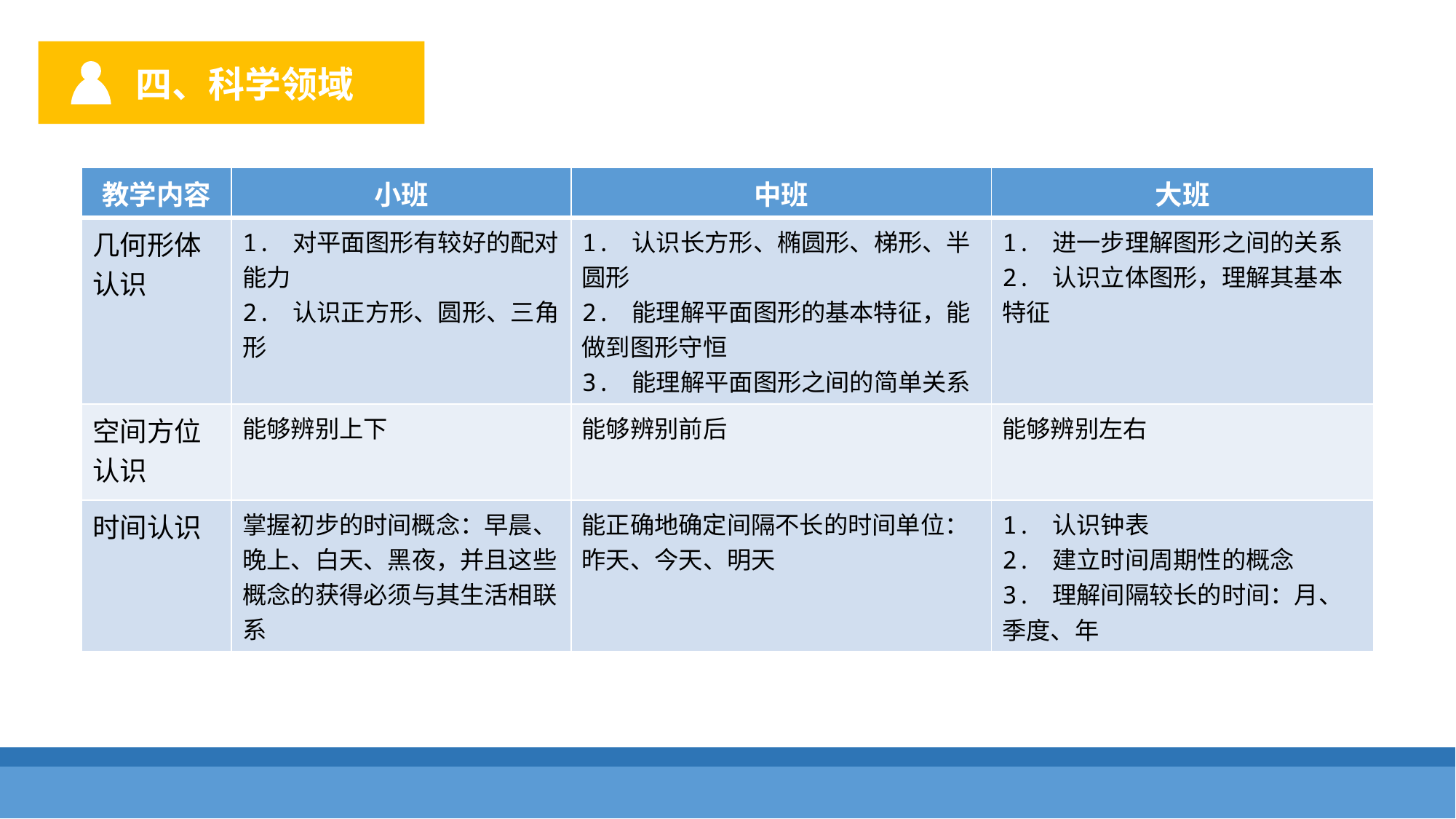

四、科学领域

| 教学内容 | 小班 | 中班 | 大班 |
| --- | --- | --- | --- |
| 几何形体 认识 | 1. 对平面图形有较好的配对能力 2. 认识正方形、圆形、三角形 | 1. 认识长方形、椭圆形、梯形、半 圆形 2. 能理解平面图形的基本特征，能 做到图形守恒 3. 能理解平面图形之间的简单关系 | 1. 进一步理解图形之间的关系 2. 认识立体图形，理解其基本 特征 |
| 空间方位 认识 | 能够辨别上下 | 能够辨别前后 | 能够辨别左右 |
| 时间认识 | 掌握初步的时间概念：早晨、晚上、白天、黑夜，并且这些概念的获得必须与其生活相联系 | 能正确地确定间隔不长的时间单位：昨天、今天、明天 | 1. 认识钟表 2. 建立时间周期性的概念 3. 理解间隔较长的时间：月、季度、年 |